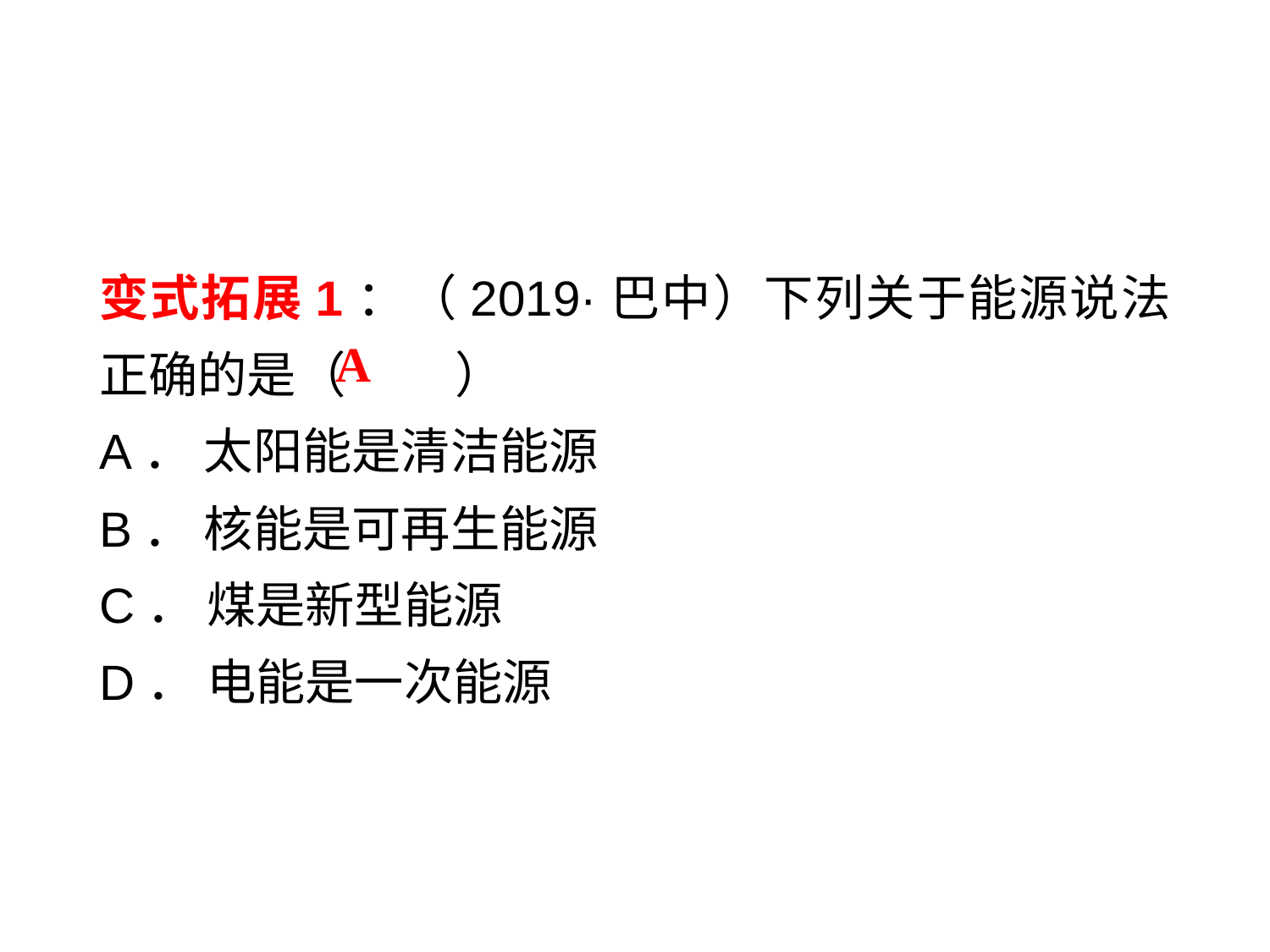

变式拓展1：（2019·巴中）下列关于能源说法正确的是（　 　）
A． 太阳能是清洁能源
B． 核能是可再生能源
C． 煤是新型能源
D． 电能是一次能源
A